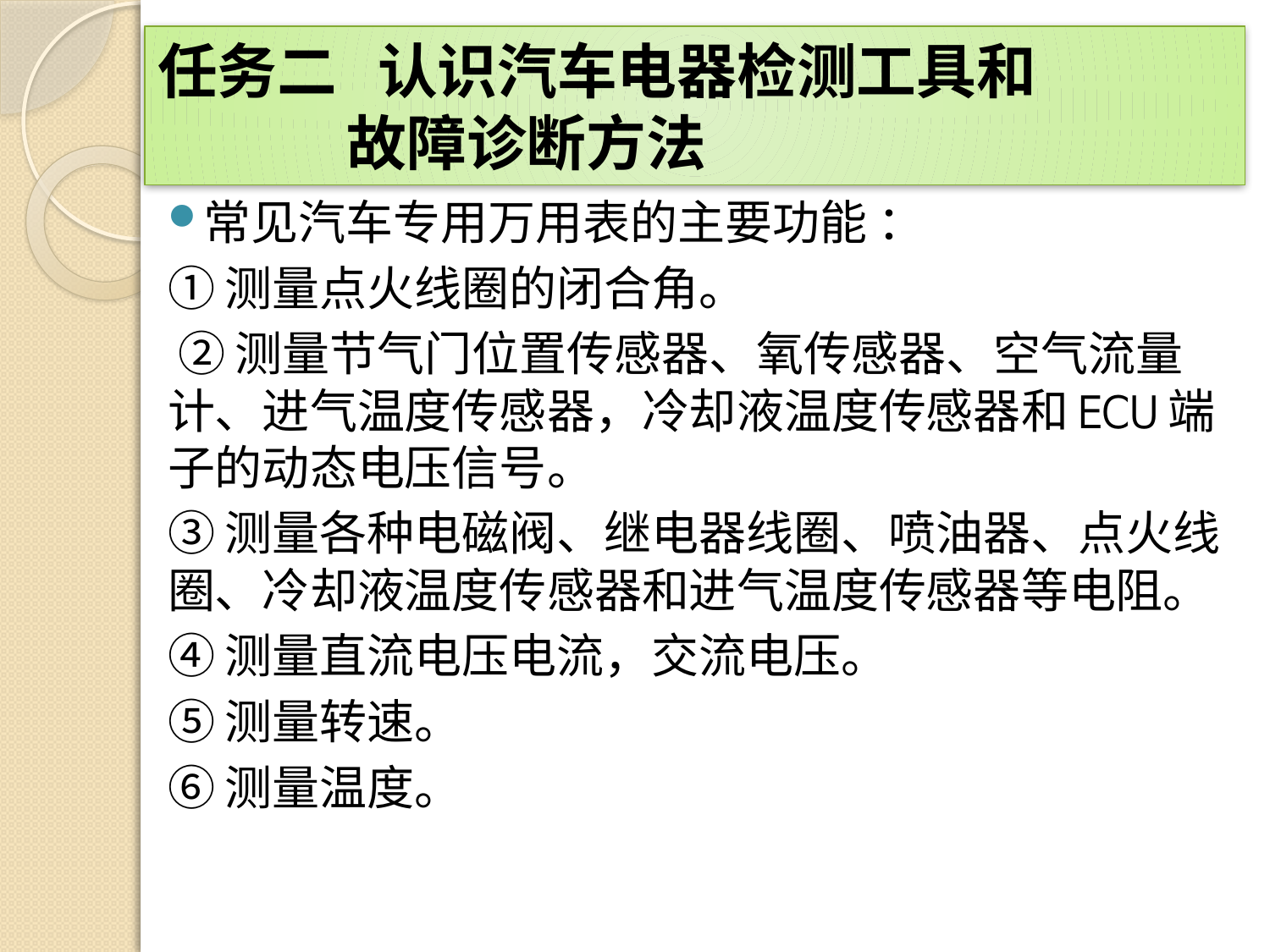

# 任务二   认识汽车电器检测工具和 故障诊断方法
常见汽车专用万用表的主要功能 ：
①测量点火线圈的闭合角。
 ②测量节气门位置传感器、氧传感器、空气流量计、进气温度传感器，冷却液温度传感器和ECU端子的动态电压信号。
③测量各种电磁阀、继电器线圈、喷油器、点火线圈、冷却液温度传感器和进气温度传感器等电阻。
④测量直流电压电流，交流电压。
⑤测量转速。
⑥测量温度。